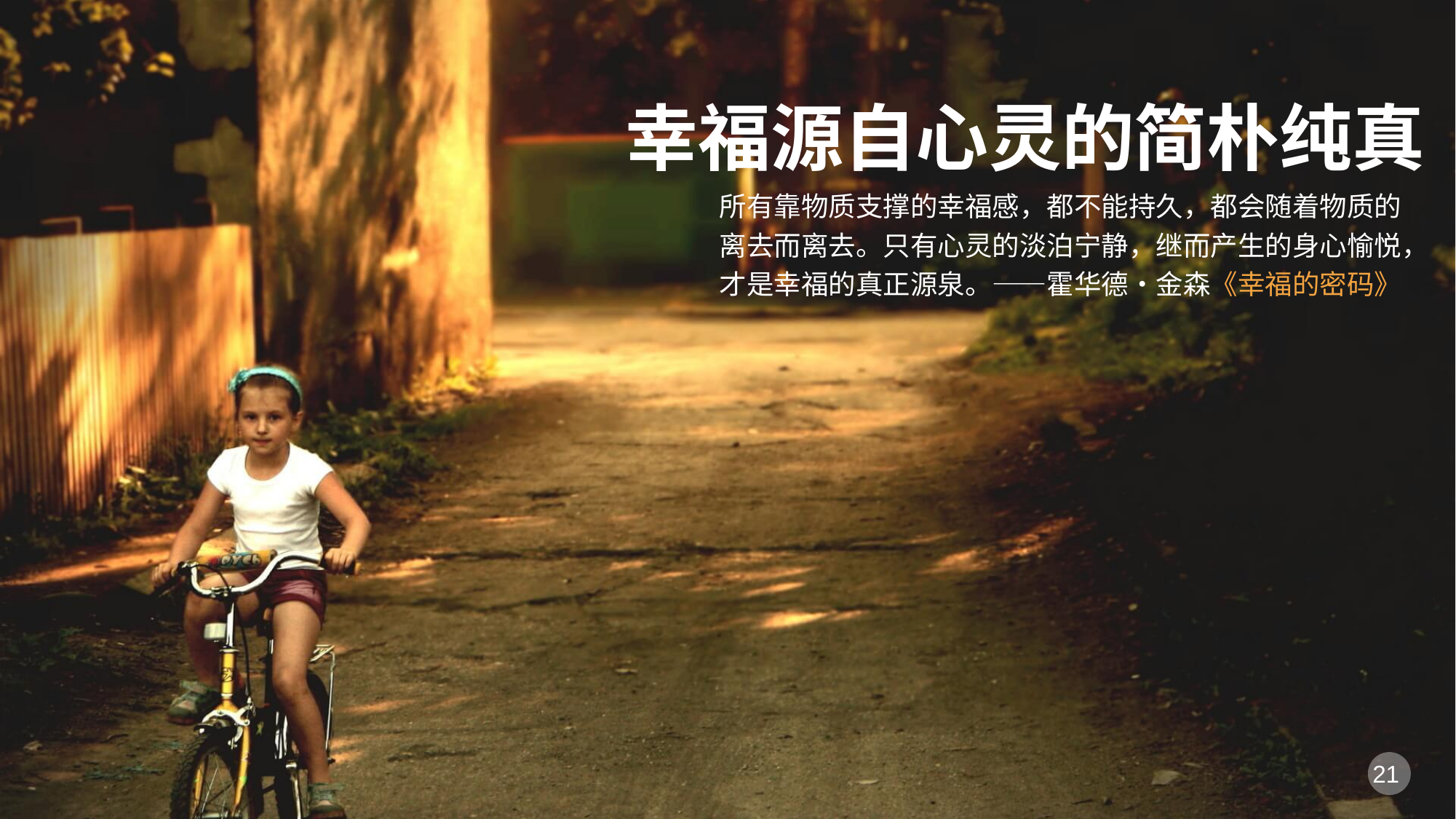

幸福源自心灵的简朴纯真
所有靠物质支撑的幸福感，都不能持久，都会随着物质的离去而离去。只有心灵的淡泊宁静，继而产生的身心愉悦，才是幸福的真正源泉。——霍华德•金森《幸福的密码》